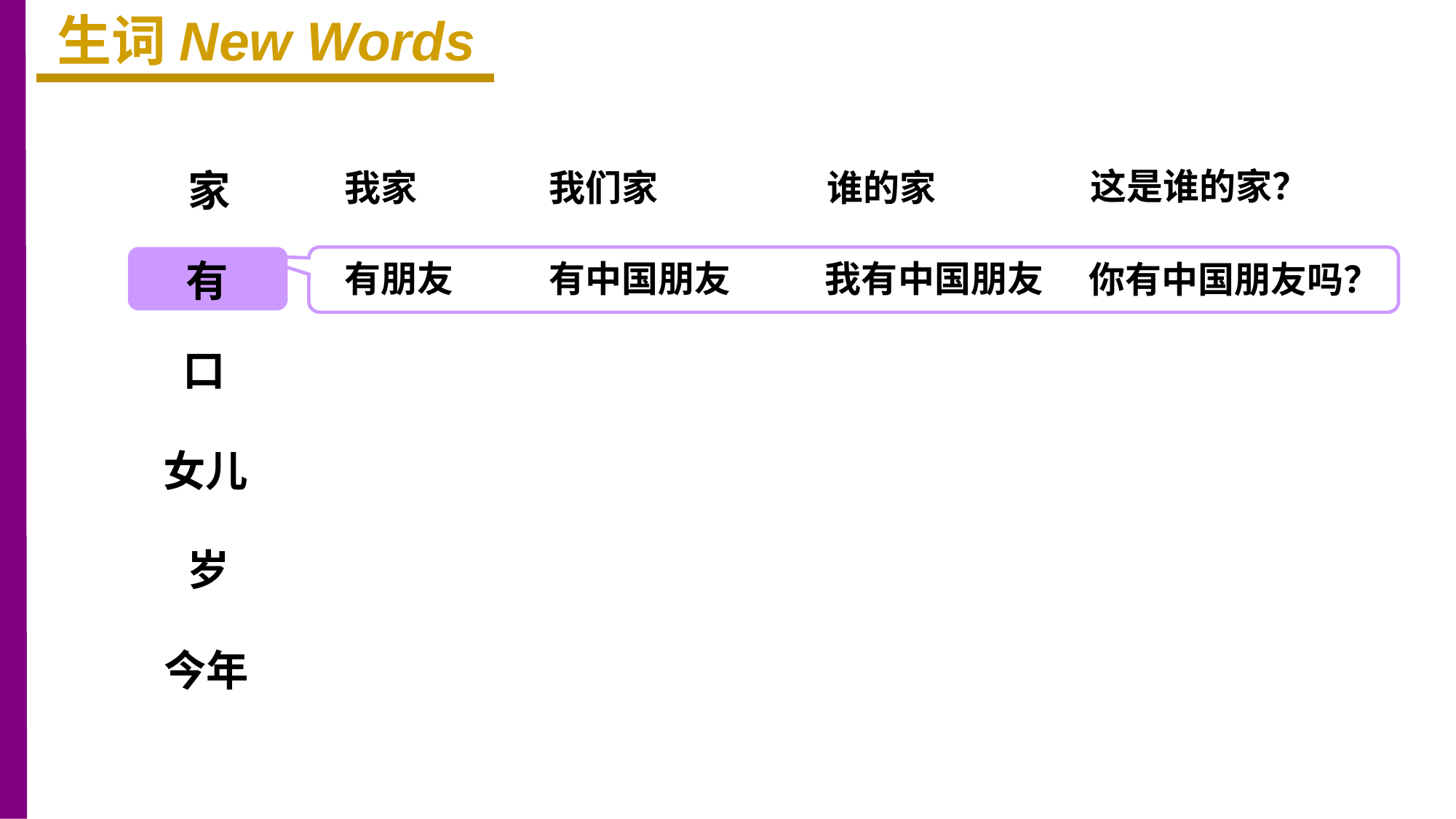

生词New Words
这是谁的家？
家
我家
我们家
谁的家

有
有朋友
有中国朋友
我有中国朋友
你有中国朋友吗？
口
女儿
岁
今年